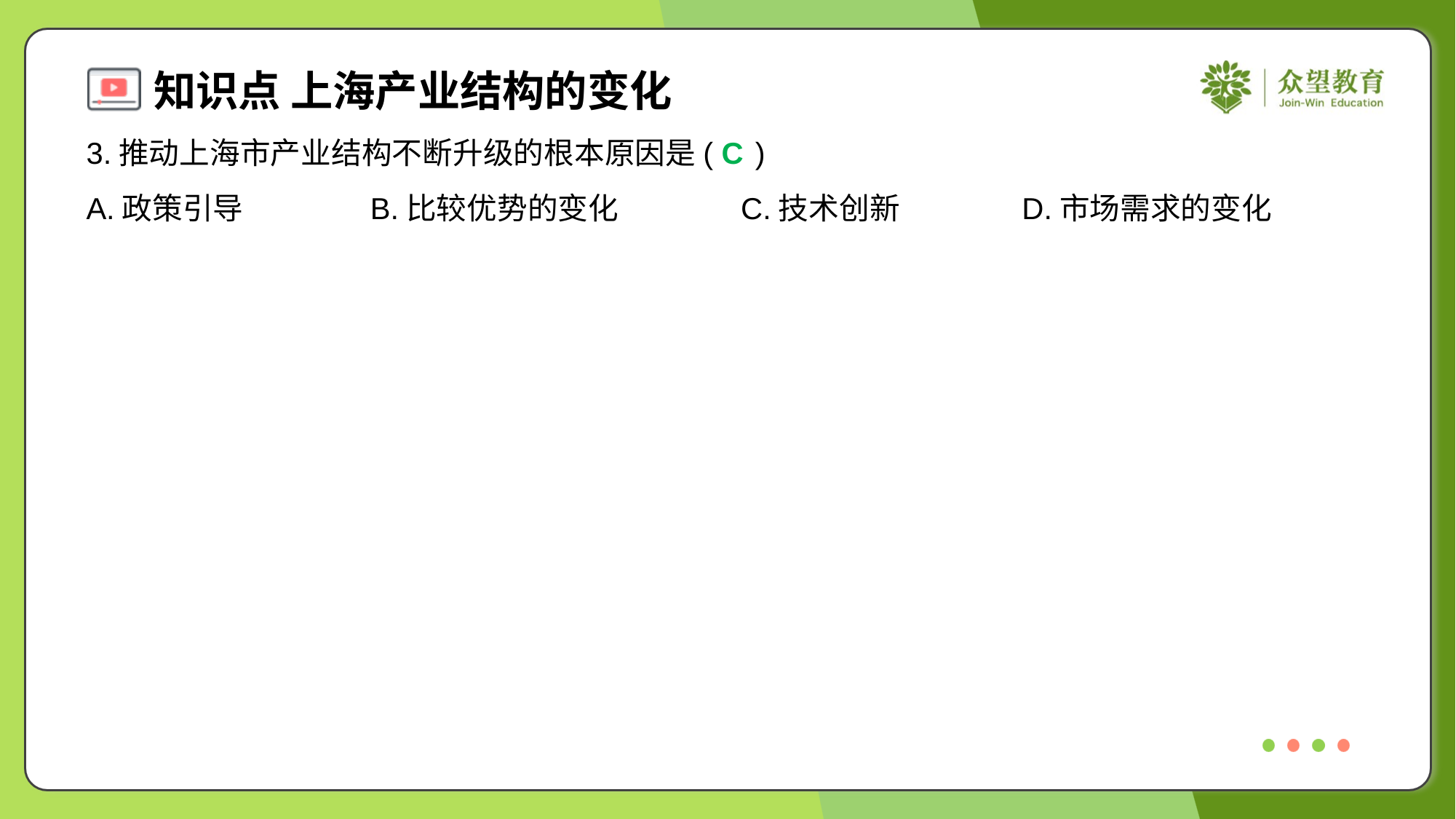

3.推动上海市产业结构不断升级的根本原因是(     )
C
A.政策引导	B.比较优势的变化	C.技术创新	D.市场需求的变化